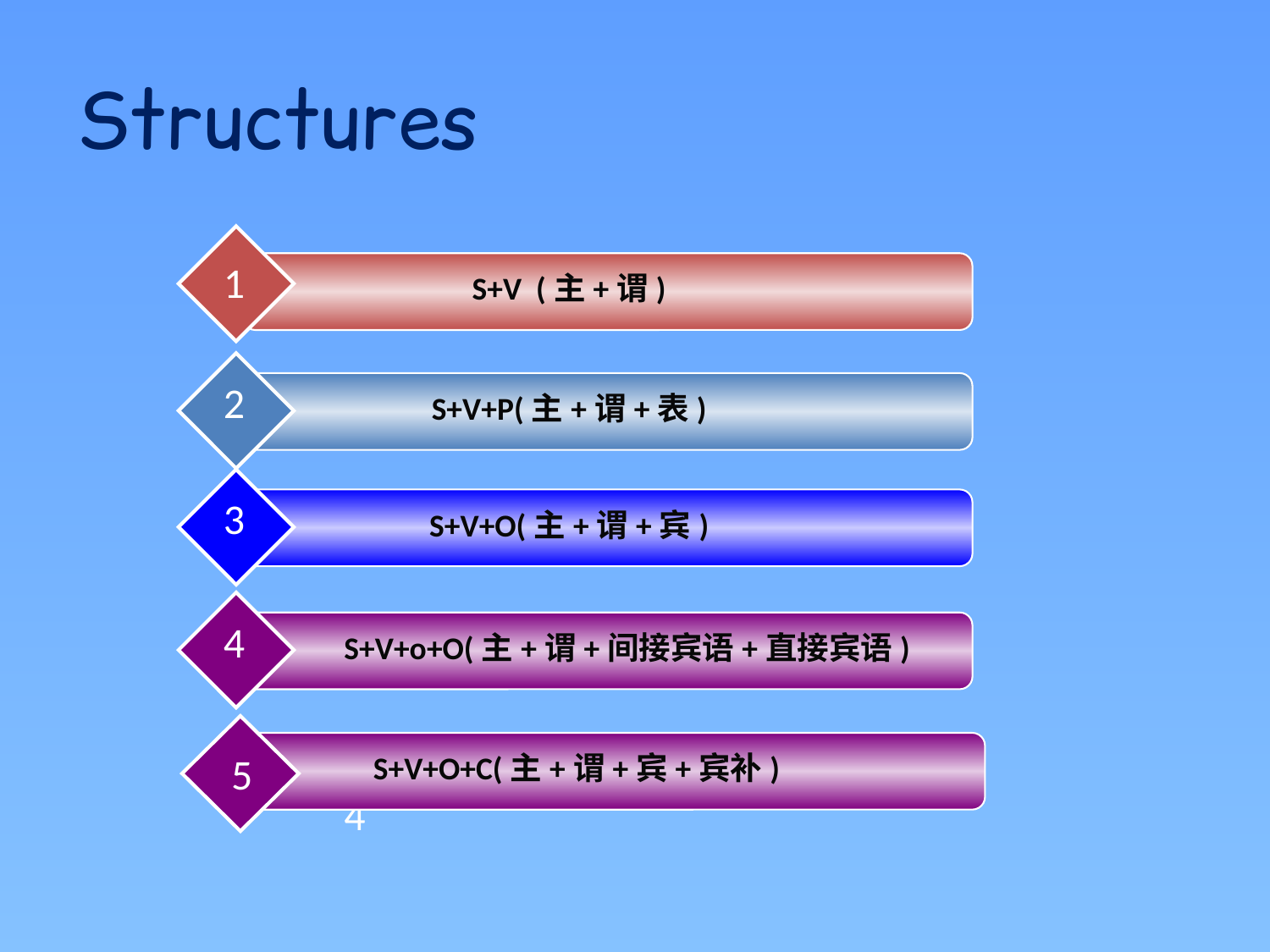

# Structures

1

S+V  (主+谓)

2

S+V+P(主+谓+表)

3

S+V+O(主+谓+宾)

4

S+V+o+O(主+谓+间接宾语+直接宾语)

5
S+V+O+C(主+谓+宾+宾补)
4